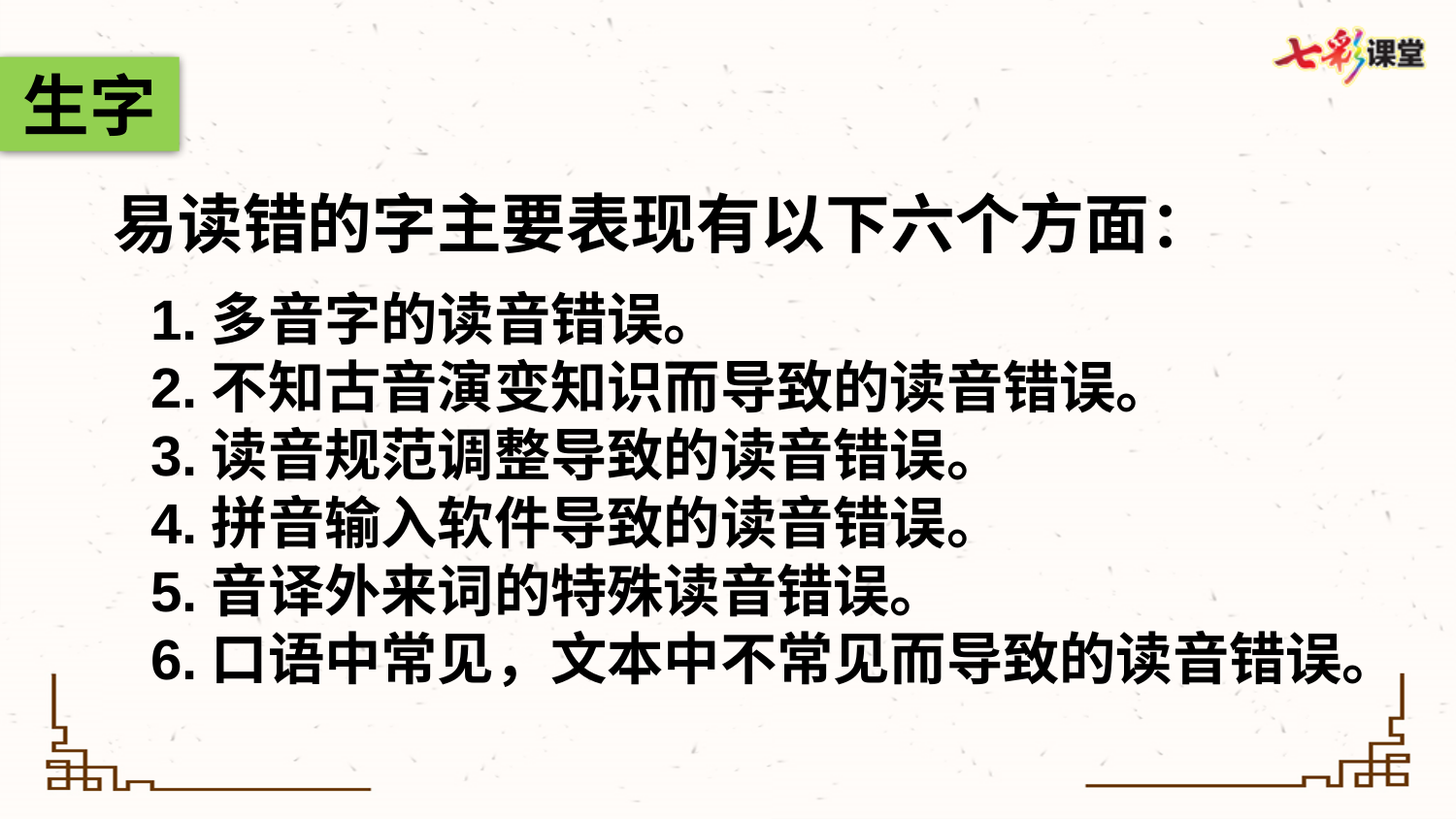

生字
易读错的字主要表现有以下六个方面：
1.多音字的读音错误。
2.不知古音演变知识而导致的读音错误。
3.读音规范调整导致的读音错误。
4.拼音输入软件导致的读音错误。
5.音译外来词的特殊读音错误。
6.口语中常见，文本中不常见而导致的读音错误。